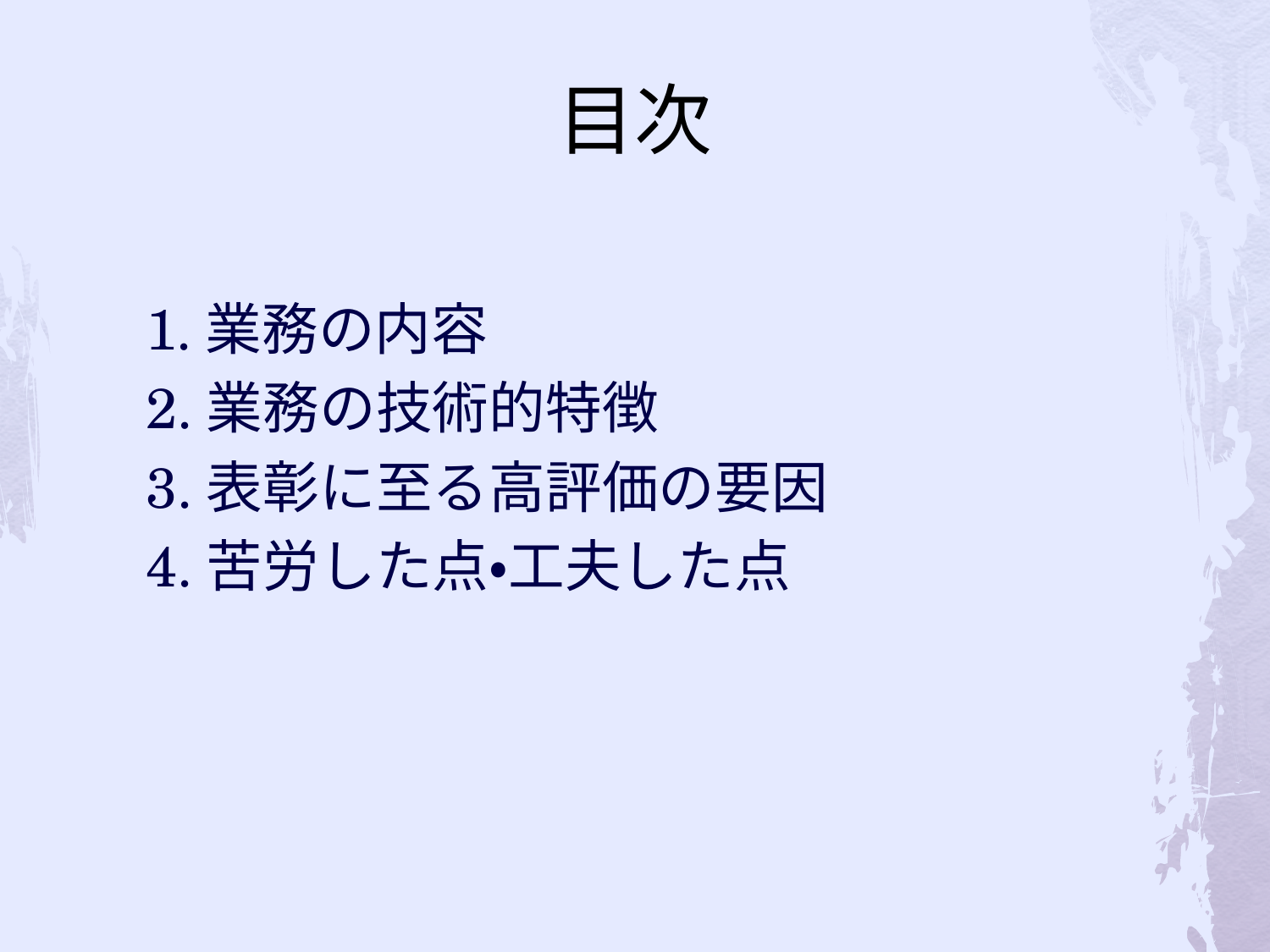

# 目次

　1.業務の内容
　2.業務の技術的特徴
　3.表彰に至る高評価の要因
　4.苦労した点・工夫した点